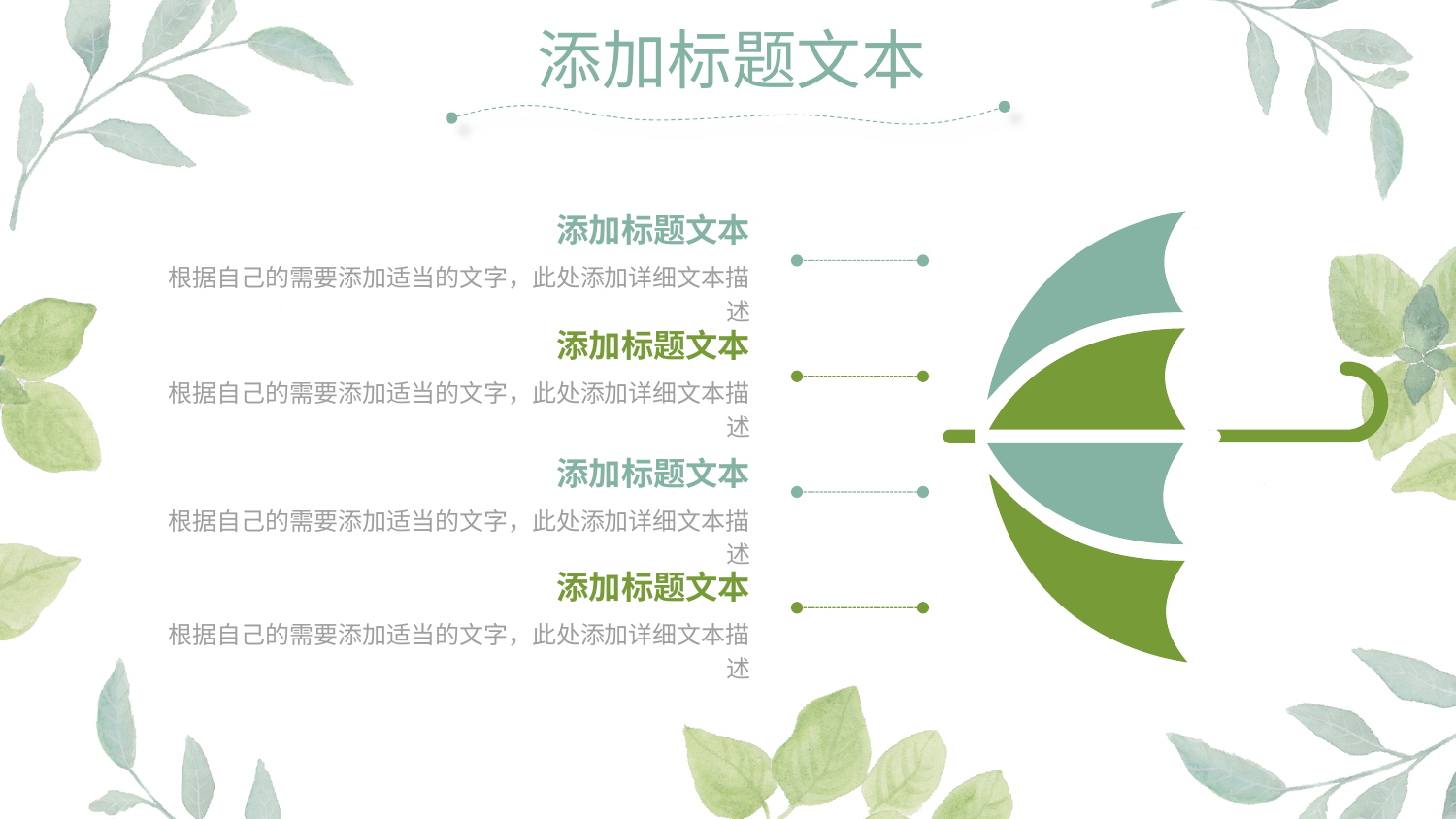

添加标题文本
添加标题文本
根据自己的需要添加适当的文字，此处添加详细文本描述

添加标题文本
根据自己的需要添加适当的文字，此处添加详细文本描述
添加标题文本
根据自己的需要添加适当的文字，此处添加详细文本描述
添加标题文本
根据自己的需要添加适当的文字，此处添加详细文本描述